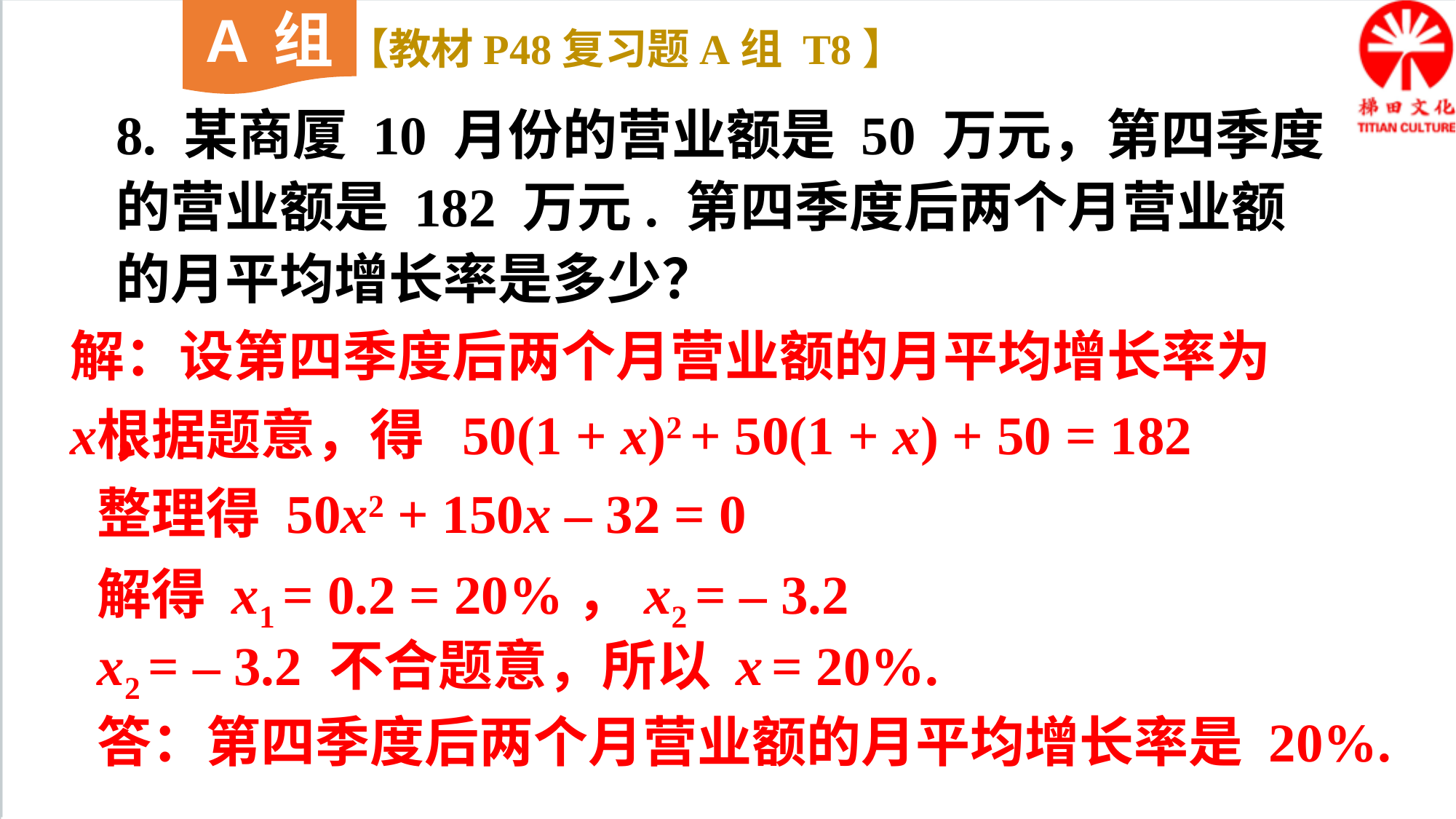

A组
【教材P48复习题A组 T8】
8. 某商厦 10 月份的营业额是 50 万元，第四季度的营业额是 182 万元. 第四季度后两个月营业额的月平均增长率是多少？
解：设第四季度后两个月营业额的月平均增长率为 x，
根据题意，得  50(1 + x)2 + 50(1 + x) + 50 = 182
整理得 50x2 + 150x – 32 = 0
解得 x1 = 0.2 = 20%，x2 = – 3.2
x2 = – 3.2 不合题意，所以 x = 20%.
答：第四季度后两个月营业额的月平均增长率是 20%.